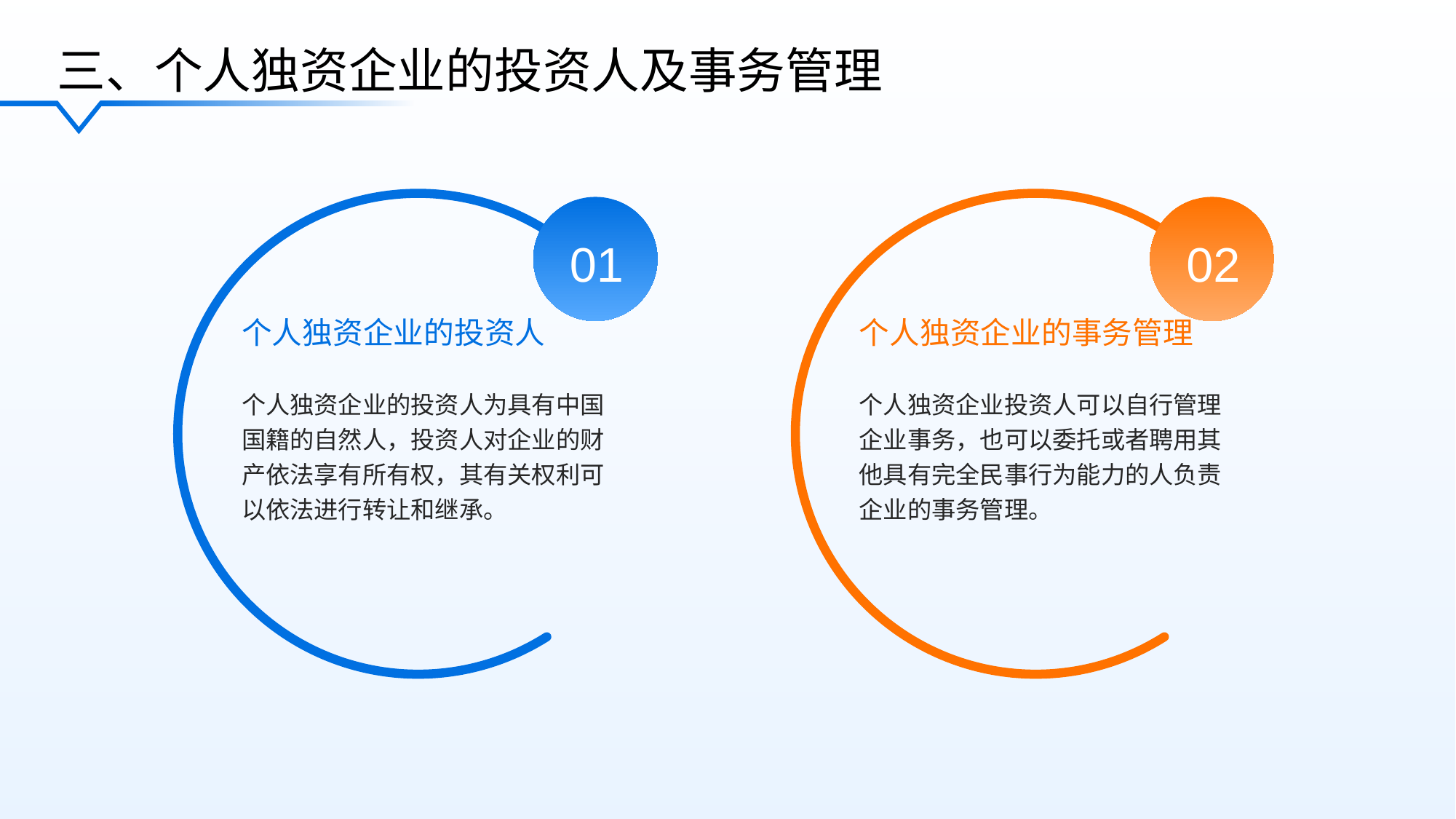

三、个人独资企业的投资人及事务管理

01
02

个人独资企业的投资人
个人独资企业的事务管理
个人独资企业的投资人为具有中国国籍的自然人，投资人对企业的财产依法享有所有权，其有关权利可以依法进行转让和继承。
个人独资企业投资人可以自行管理企业事务，也可以委托或者聘用其他具有完全民事行为能力的人负责企业的事务管理。